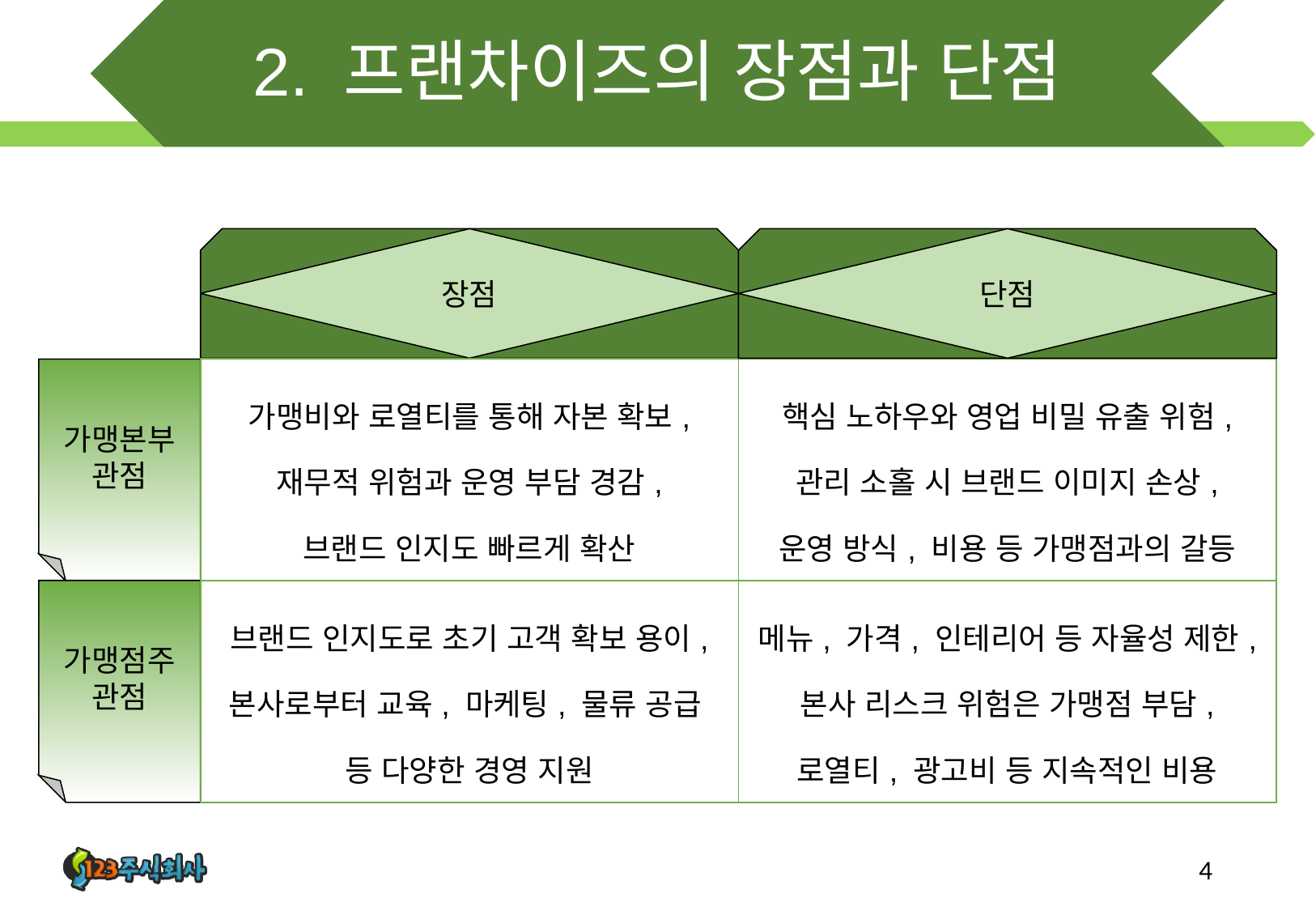

# 2. 프랜차이즈의 장점과 단점

장점

단점
| 가맹비와 로열티를 통해 자본 확보, 재무적 위험과 운영 부담 경감, 브랜드 인지도 빠르게 확산 | 핵심 노하우와 영업 비밀 유출 위험, 관리 소홀 시 브랜드 이미지 손상, 운영 방식, 비용 등 가맹점과의 갈등 |
| --- | --- |
| 브랜드 인지도로 초기 고객 확보 용이, 본사로부터 교육, 마케팅, 물류 공급 등 다양한 경영 지원 | 메뉴, 가격, 인테리어 등 자율성 제한, 본사 리스크 위험은 가맹점 부담, 로열티, 광고비 등 지속적인 비용 |
가맹본부
관점
가맹점주
관점